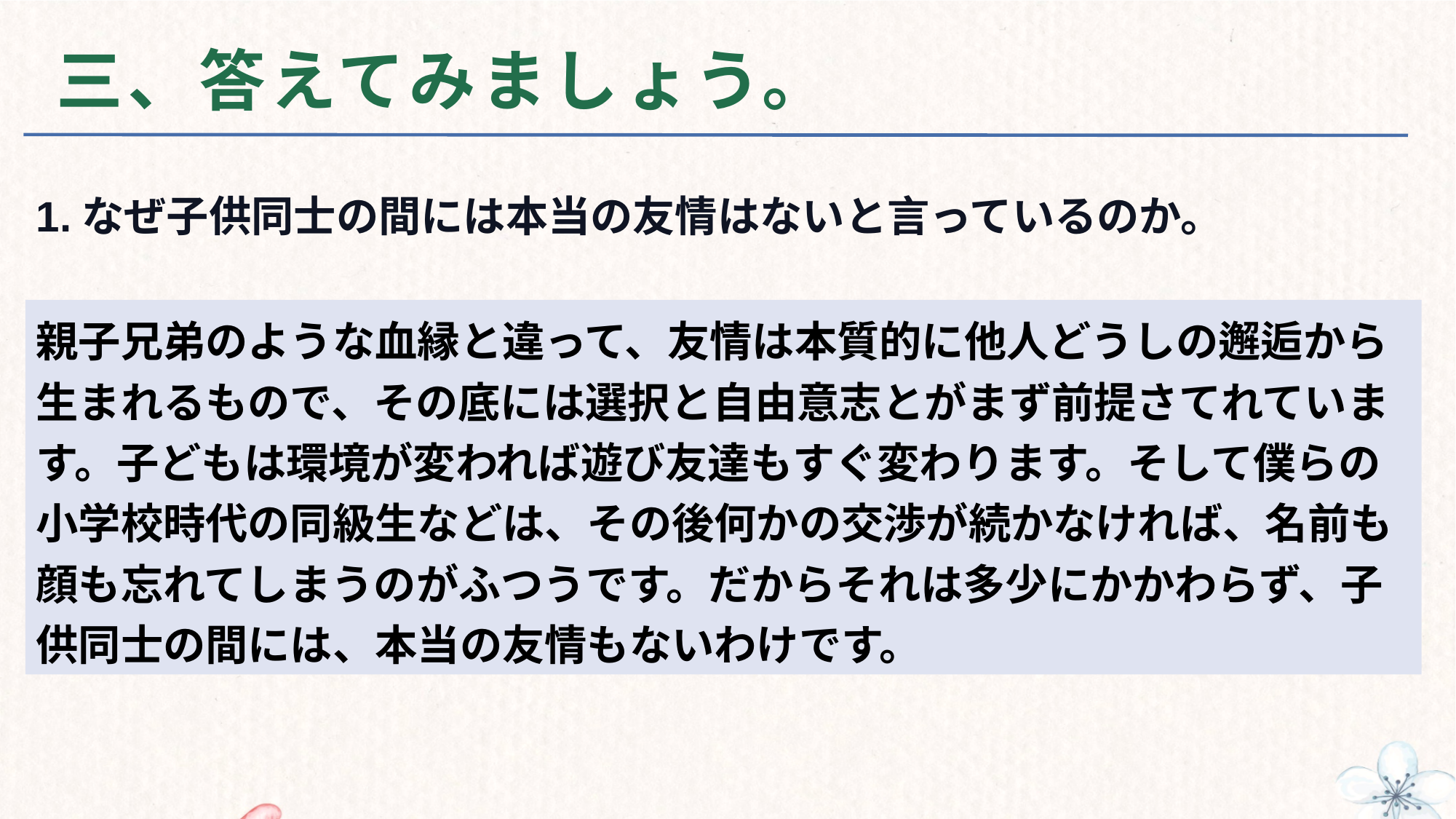

# 三、答えてみましょう。
1.なぜ子供同士の間には本当の友情はないと言っているのか。
親子兄弟のような血縁と違って、友情は本質的に他人どうしの邂逅から生まれるもので、その底には選択と自由意志とがまず前提さてれています。子どもは環境が変われば遊び友達もすぐ変わります。そして僕らの小学校時代の同級生などは、その後何かの交渉が続かなければ、名前も顔も忘れてしまうのがふつうです。だからそれは多少にかかわらず、子供同士の間には、本当の友情もないわけです。